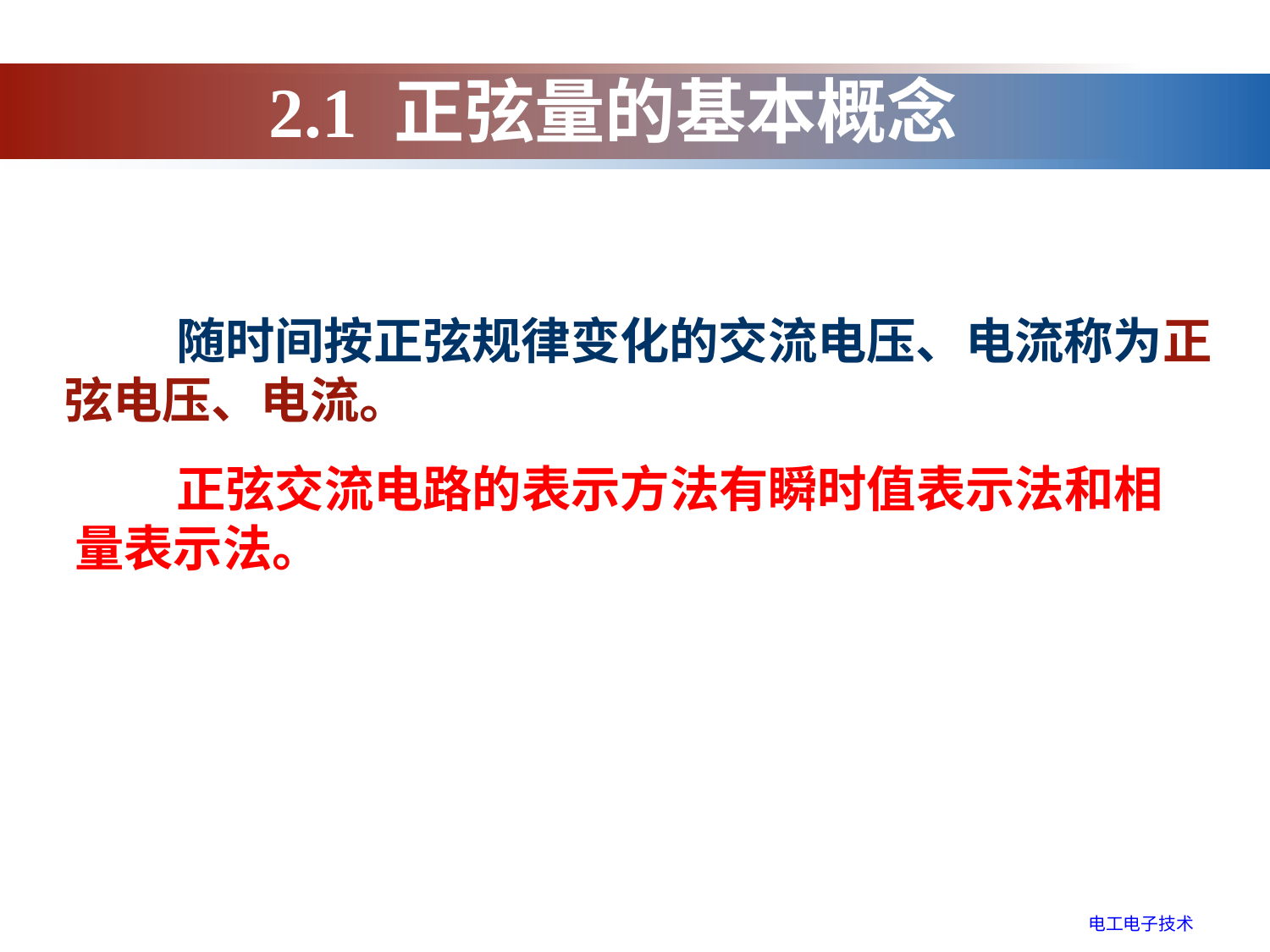

2.1 正弦量的基本概念
         随时间按正弦规律变化的交流电压、电流称为正弦电压、电流。
        正弦交流电路的表示方法有瞬时值表示法和相量表示法。
电工电子技术